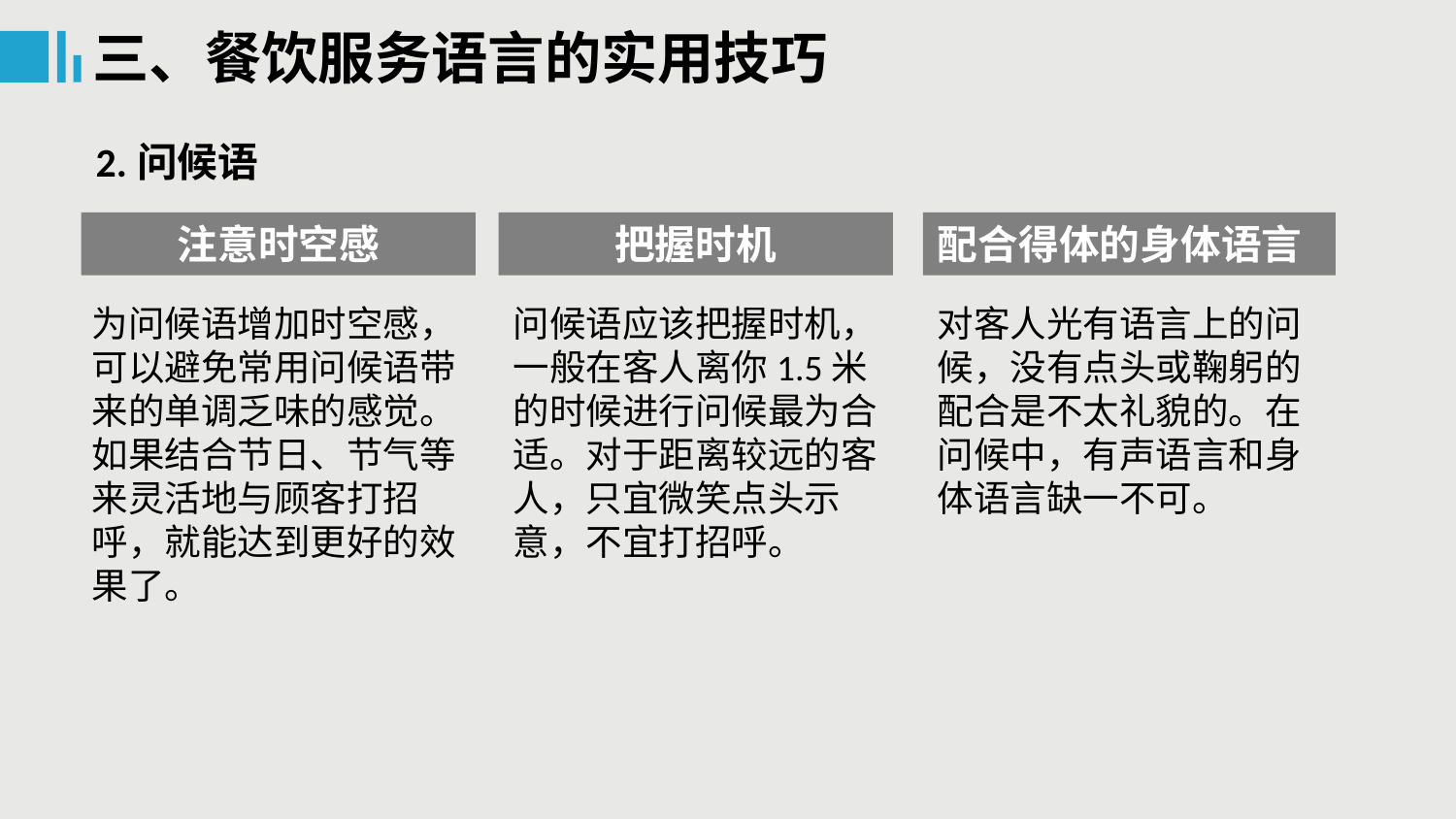

三、餐饮服务语言的实用技巧

2.问候语
注意时空感
把握时机
配合得体的身体语言
为问候语增加时空感，可以避免常用问候语带来的单调乏味的感觉。如果结合节日、节气等来灵活地与顾客打招呼，就能达到更好的效果了。
问候语应该把握时机，一般在客人离你1.5米的时候进行问候最为合适。对于距离较远的客人，只宜微笑点头示意，不宜打招呼。
对客人光有语言上的问候，没有点头或鞠躬的配合是不太礼貌的。在问候中，有声语言和身体语言缺一不可。